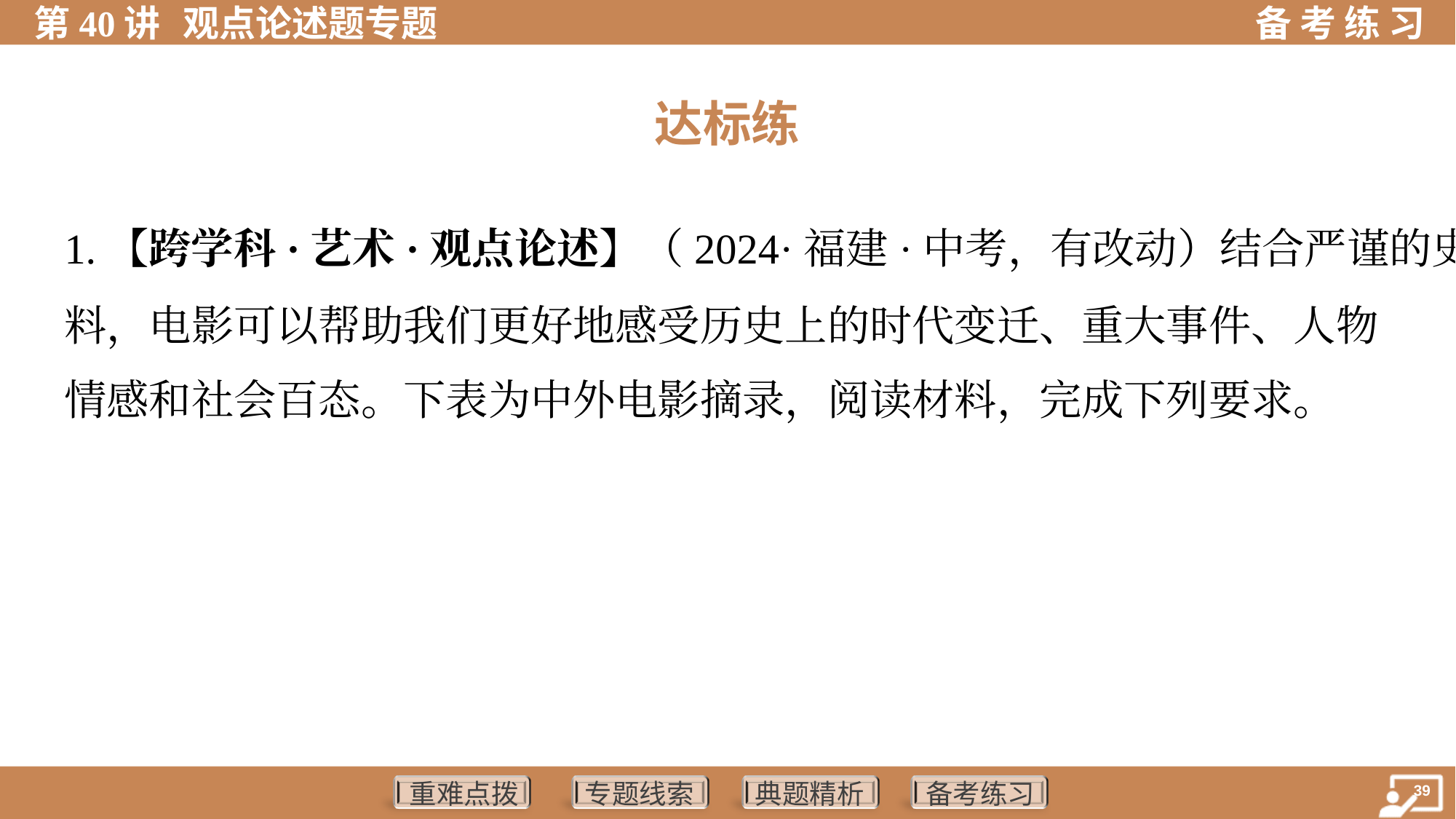

达标练
1.【跨学科·艺术·观点论述】（2024·福建·中考，有改动）结合严谨的史
料，电影可以帮助我们更好地感受历史上的时代变迁、重大事件、人物
情感和社会百态。下表为中外电影摘录，阅读材料，完成下列要求。